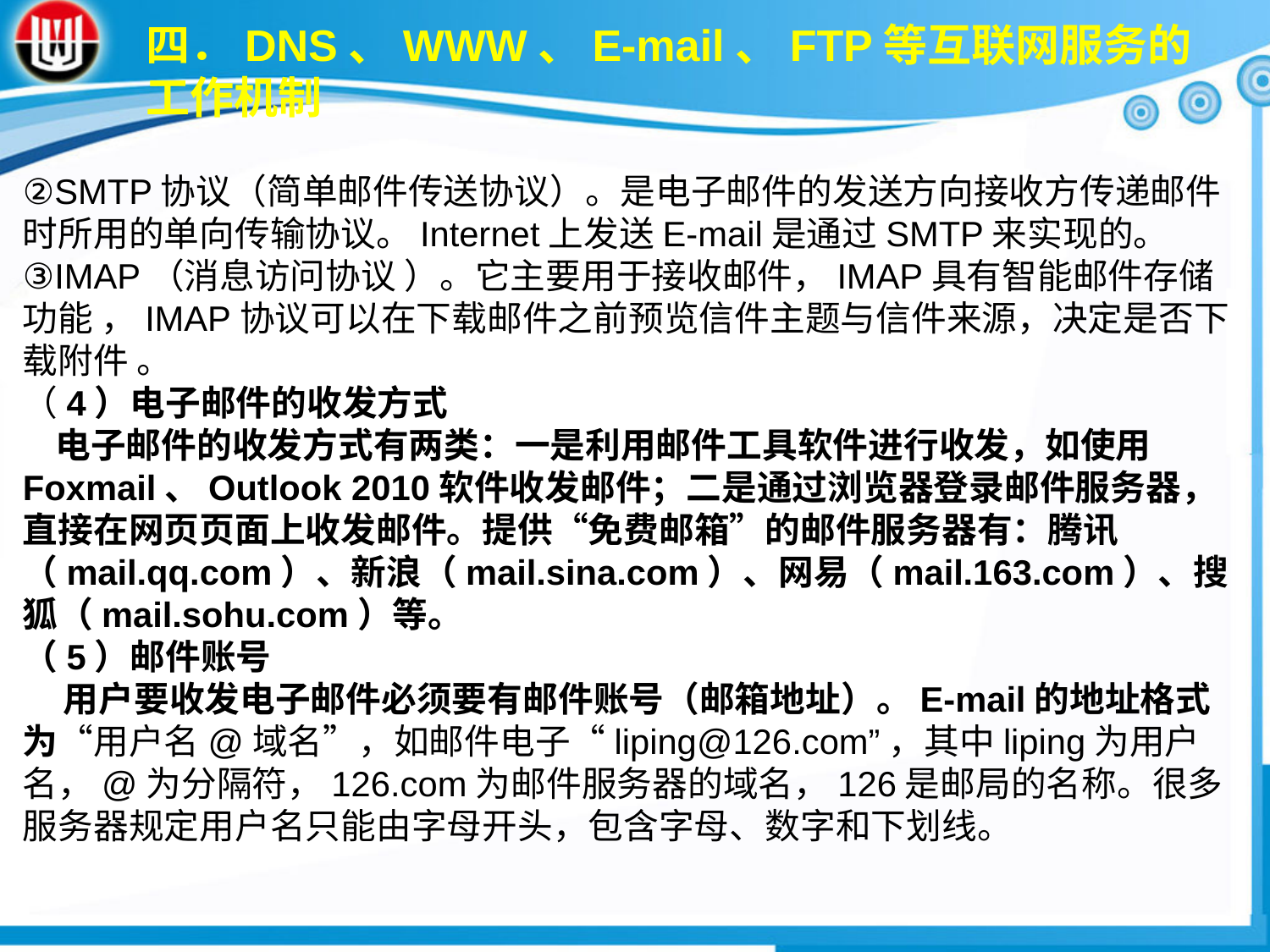

四．DNS、WWW、E-mail、FTP等互联网服务的工作机制
②SMTP协议（简单邮件传送协议）。是电子邮件的发送方向接收方传递邮件时所用的单向传输协议。Internet上发送E-mail是通过SMTP来实现的。③IMAP（消息访问协议 ）。它主要用于接收邮件，IMAP具有智能邮件存储功能 ，IMAP协议可以在下载邮件之前预览信件主题与信件来源，决定是否下载附件 。（4）电子邮件的收发方式   电子邮件的收发方式有两类：一是利用邮件工具软件进行收发，如使用Foxmail、Outlook 2010软件收发邮件；二是通过浏览器登录邮件服务器，直接在网页页面上收发邮件。提供“免费邮箱”的邮件服务器有：腾讯（mail.qq.com）、新浪（mail.sina.com）、网易（mail.163.com）、搜狐（mail.sohu.com）等。（5）邮件账号    用户要收发电子邮件必须要有邮件账号（邮箱地址）。E-mail的地址格式为“用户名@域名”，如邮件电子“liping@126.com”，其中liping为用户名，@为分隔符，126.com为邮件服务器的域名，126是邮局的名称。很多服务器规定用户名只能由字母开头，包含字母、数字和下划线。